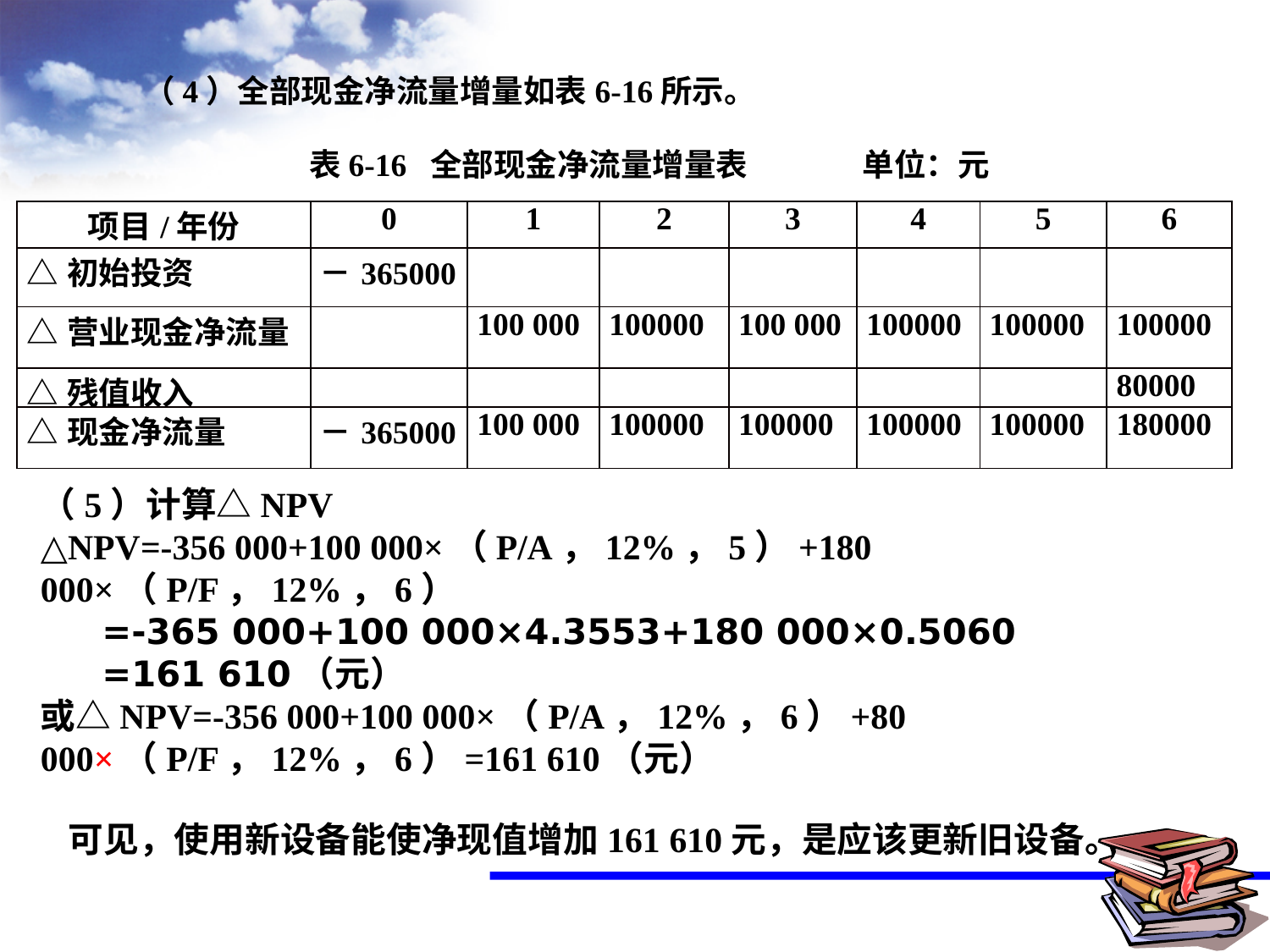

（4）全部现金净流量增量如表6-16所示。
                      表6-16  全部现金净流量增量表                单位：元
| 项目/年份 | 0 | 1 | 2 | 3 | 4 | 5 | 6 |
| --- | --- | --- | --- | --- | --- | --- | --- |
| △初始投资 | －365000 |  |  |  |  |  |  |
| △营业现金净流量 |  | 100 000 | 100000 | 100 000 | 100000 | 100000 | 100000 |
| △残值收入 |  |  |  |  |  |  | 80000 |
| △现金净流量 | －365000 | 100 000 | 100000 | 100000 | 100000 | 100000 | 180000 |
（5）计算△NPV△NPV=-356 000+100 000×（P/A，12%，5）+180 000×（P/F，12%，6）     =-365 000+100 000×4.3553+180 000×0.5060     =161 610（元）或△NPV=-356 000+100 000×（P/A，12%，6）+80 000×（P/F，12%，6）=161 610（元）可见，使用新设备能使净现值增加161 610元，是应该更新旧设备。